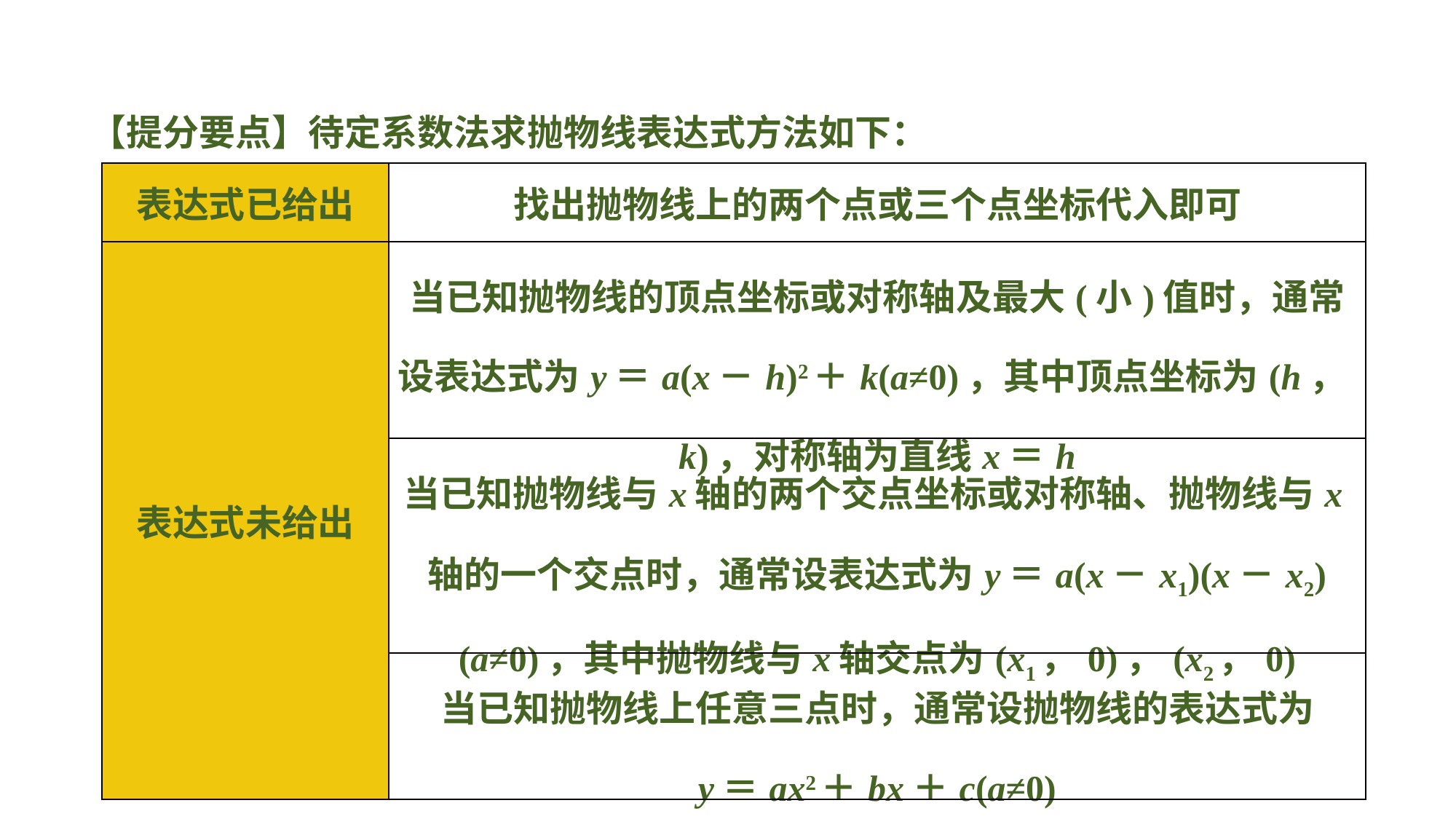

【提分要点】待定系数法求抛物线表达式方法如下：
| 表达式已给出 | 找出抛物线上的两个点或三个点坐标代入即可 |
| --- | --- |
| 表达式未给出 | 当已知抛物线的顶点坐标或对称轴及最大(小)值时，通常设表达式为y＝a(x－h)2＋k(a≠0)，其中顶点坐标为(h，k)，对称轴为直线x＝h |
|  | 当已知抛物线与x轴的两个交点坐标或对称轴、抛物线与x轴的一个交点时，通常设表达式为y＝a(x－x1)(x－x2)(a≠0)，其中抛物线与x轴交点为(x1，0)，(x2，0) |
|  | 当已知抛物线上任意三点时，通常设抛物线的表达式为 y＝ax2＋bx＋c(a≠0) |